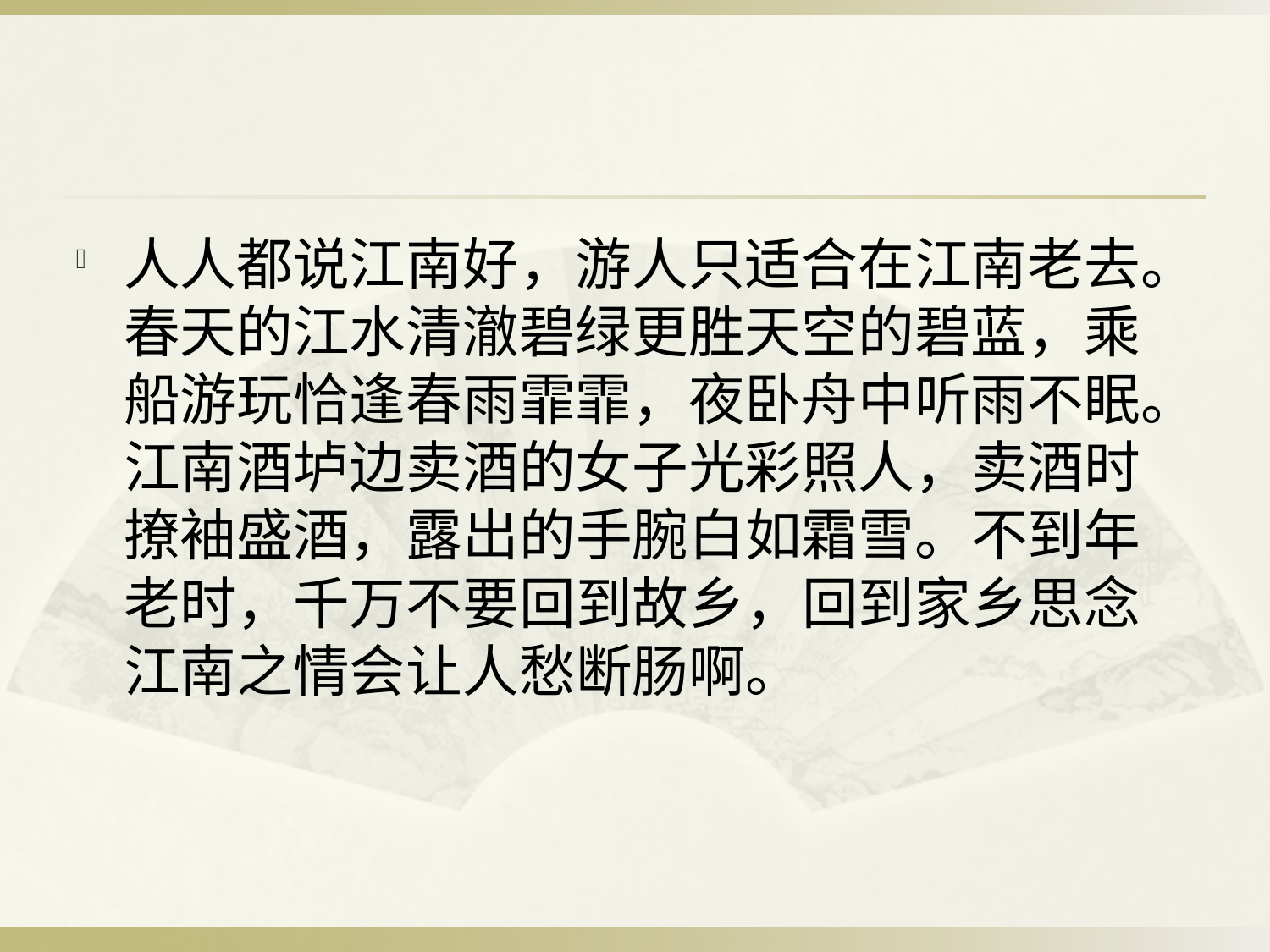

#
人人都说江南好，游人只适合在江南老去。春天的江水清澈碧绿更胜天空的碧蓝，乘船游玩恰逢春雨霏霏，夜卧舟中听雨不眠。江南酒垆边卖酒的女子光彩照人，卖酒时撩袖盛酒，露出的手腕白如霜雪。不到年老时，千万不要回到故乡，回到家乡思念江南之情会让人愁断肠啊。